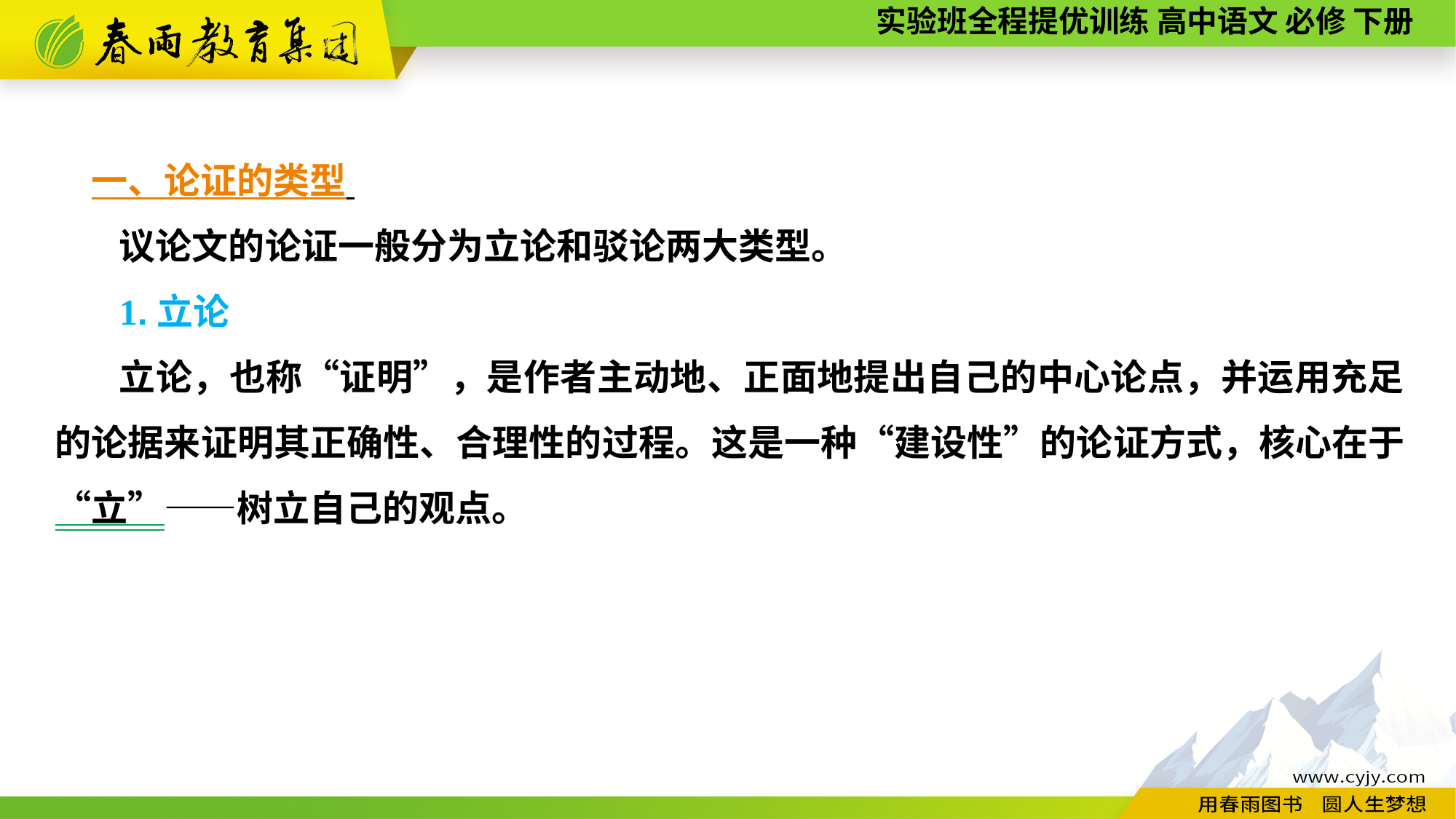

一、论证的类型
议论文的论证一般分为立论和驳论两大类型。
1.立论
立论，也称“证明”，是作者主动地、正面地提出自己的中心论点，并运用充足的论据来证明其正确性、合理性的过程。这是一种“建设性”的论证方式，核心在于“立”——树立自己的观点。